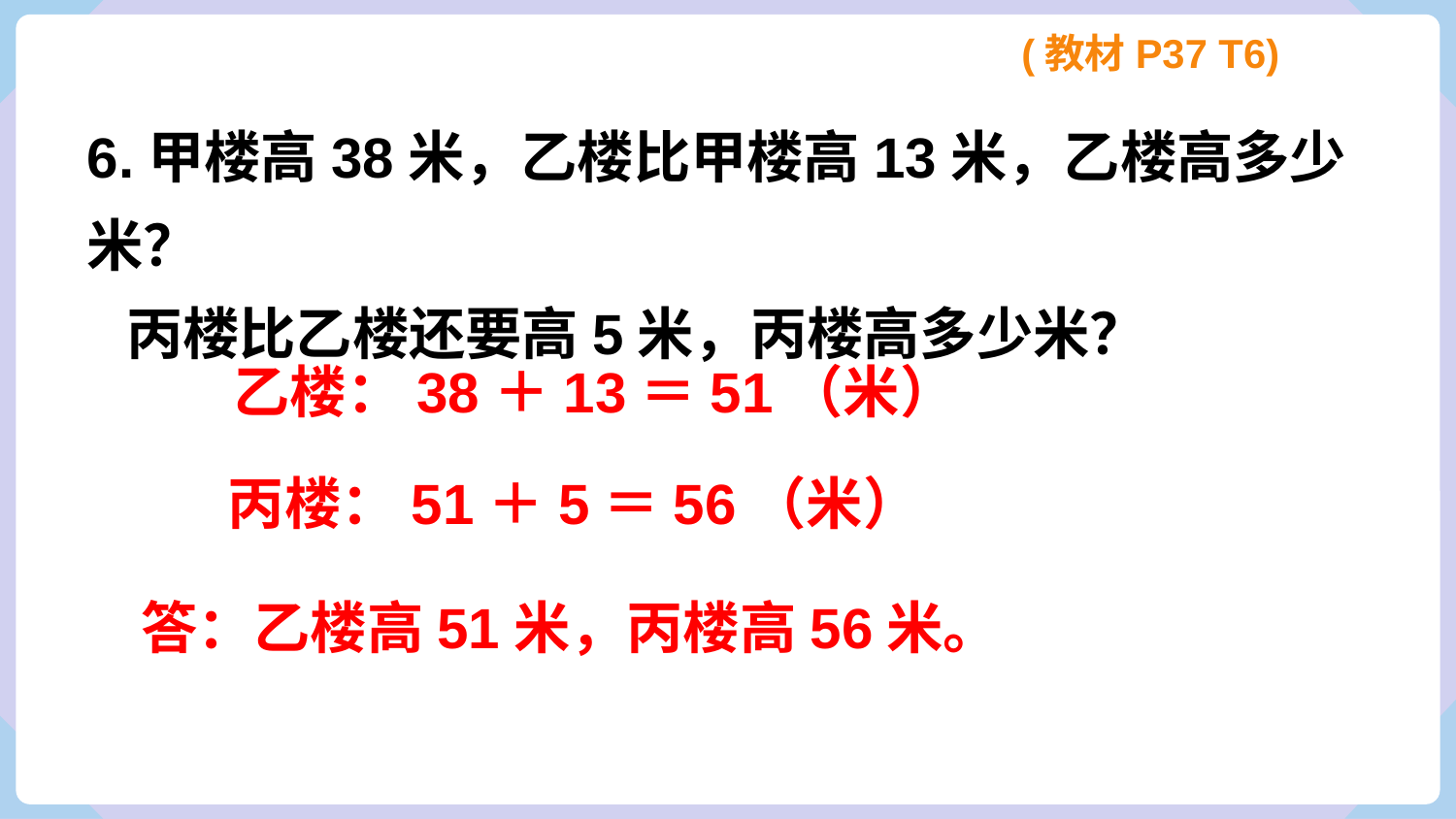

(教材P37 T6)
6.甲楼高38米，乙楼比甲楼高13米，乙楼高多少米？
  丙楼比乙楼还要高5米，丙楼高多少米？
乙楼：38＋13＝51（米）
丙楼：51＋5＝56（米）
答：乙楼高51米，丙楼高56米。